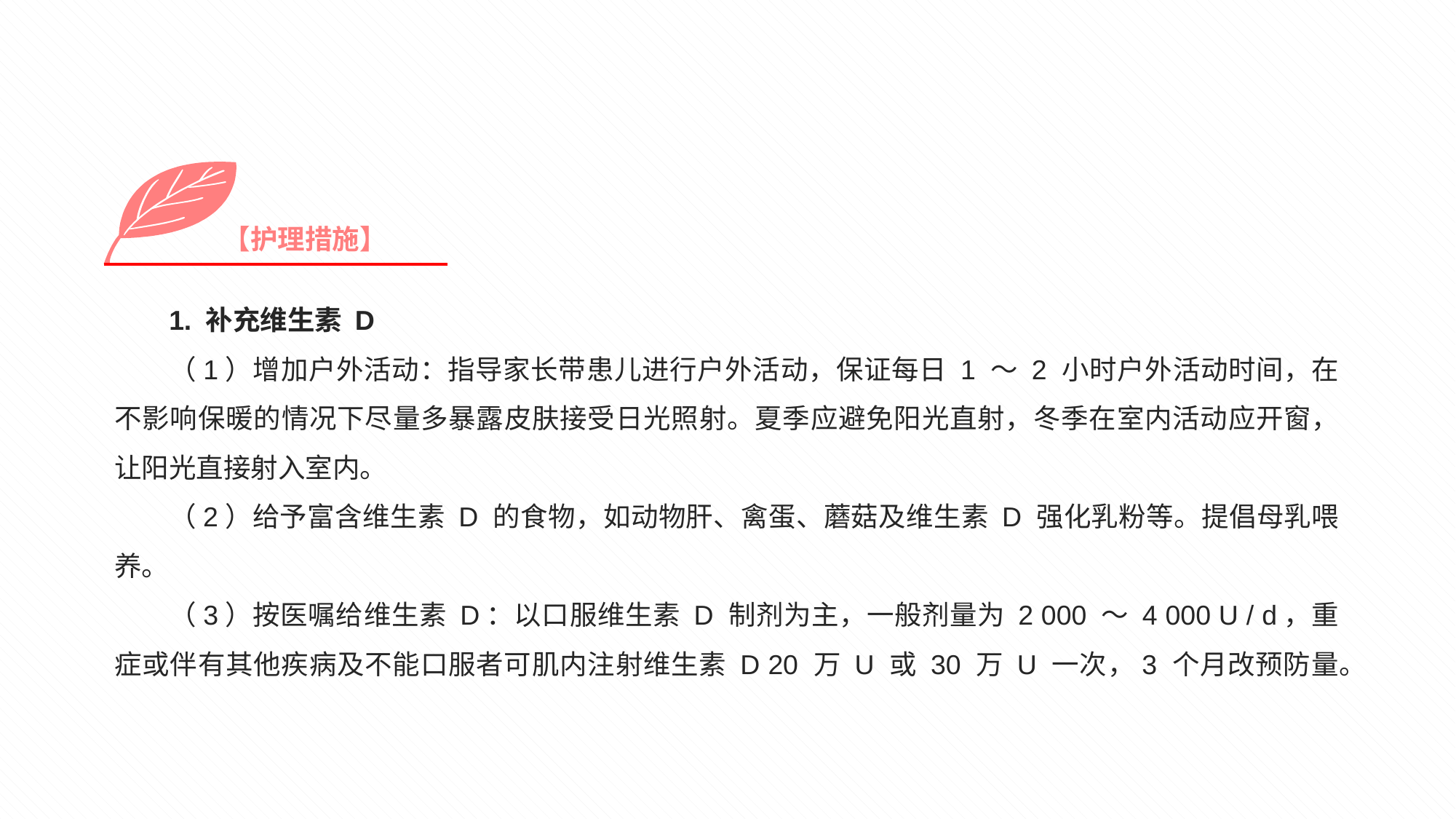

【护理措施】
1. 补充维生素 D
（1）增加户外活动：指导家长带患儿进行户外活动，保证每日 1 ～ 2 小时户外活动时间，在不影响保暖的情况下尽量多暴露皮肤接受日光照射。夏季应避免阳光直射，冬季在室内活动应开窗，让阳光直接射入室内。
（2）给予富含维生素 D 的食物，如动物肝、禽蛋、蘑菇及维生素 D 强化乳粉等。提倡母乳喂养。
（3）按医嘱给维生素 D：以口服维生素 D 制剂为主，一般剂量为 2 000 ～ 4 000 U / d，重症或伴有其他疾病及不能口服者可肌内注射维生素 D 20 万 U 或 30 万 U 一次，3 个月改预防量。